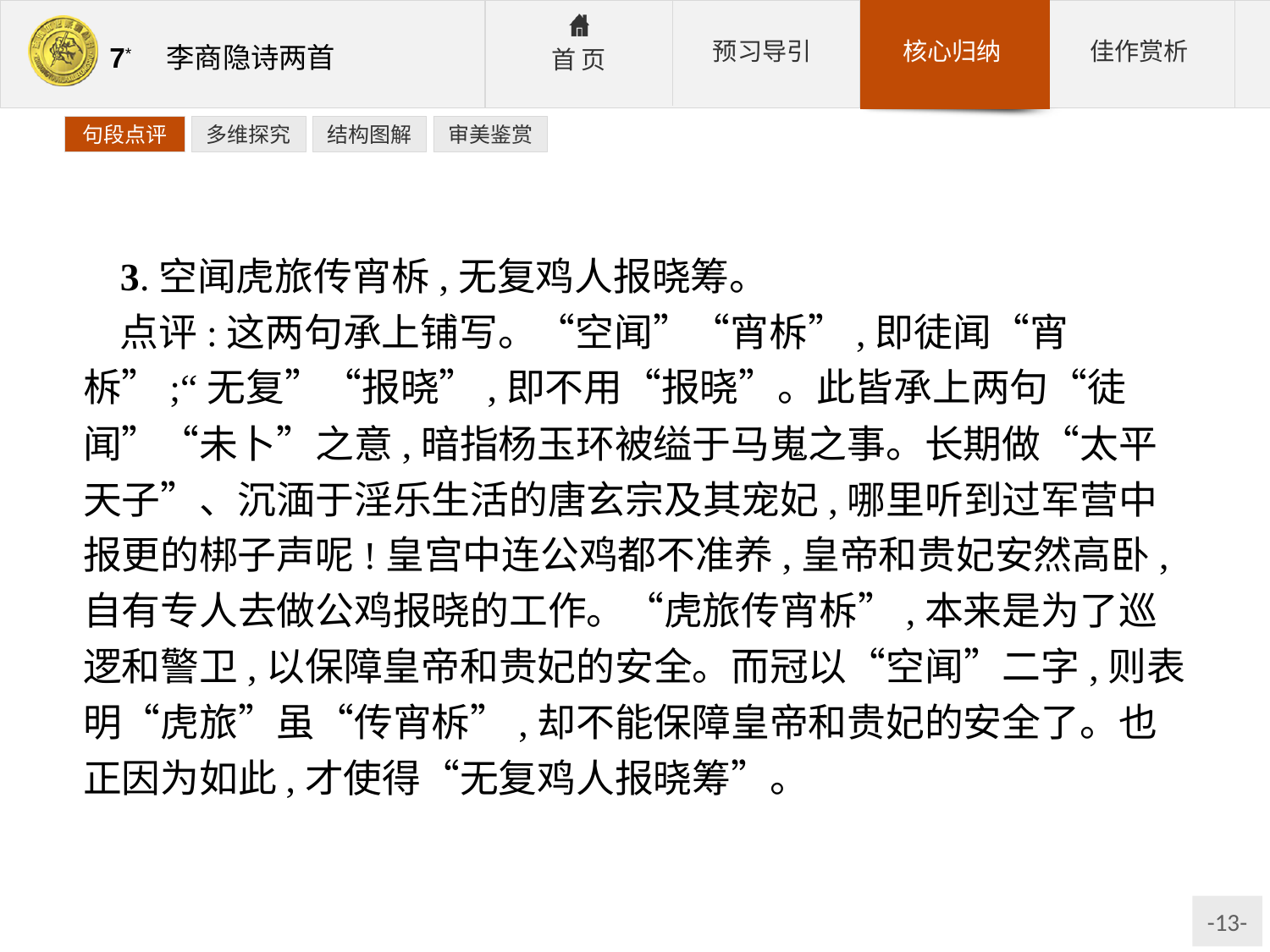

句段点评
多维探究
结构图解
审美鉴赏
3.空闻虎旅传宵柝,无复鸡人报晓筹。
点评:这两句承上铺写。“空闻”“宵柝”,即徒闻“宵柝”;“无复”“报晓”,即不用“报晓”。此皆承上两句“徒闻”“未卜”之意,暗指杨玉环被缢于马嵬之事。长期做“太平天子”、沉湎于淫乐生活的唐玄宗及其宠妃,哪里听到过军营中报更的梆子声呢!皇宫中连公鸡都不准养,皇帝和贵妃安然高卧,自有专人去做公鸡报晓的工作。“虎旅传宵柝”,本来是为了巡逻和警卫,以保障皇帝和贵妃的安全。而冠以“空闻”二字,则表明“虎旅”虽“传宵柝”,却不能保障皇帝和贵妃的安全了。也正因为如此,才使得“无复鸡人报晓筹”。